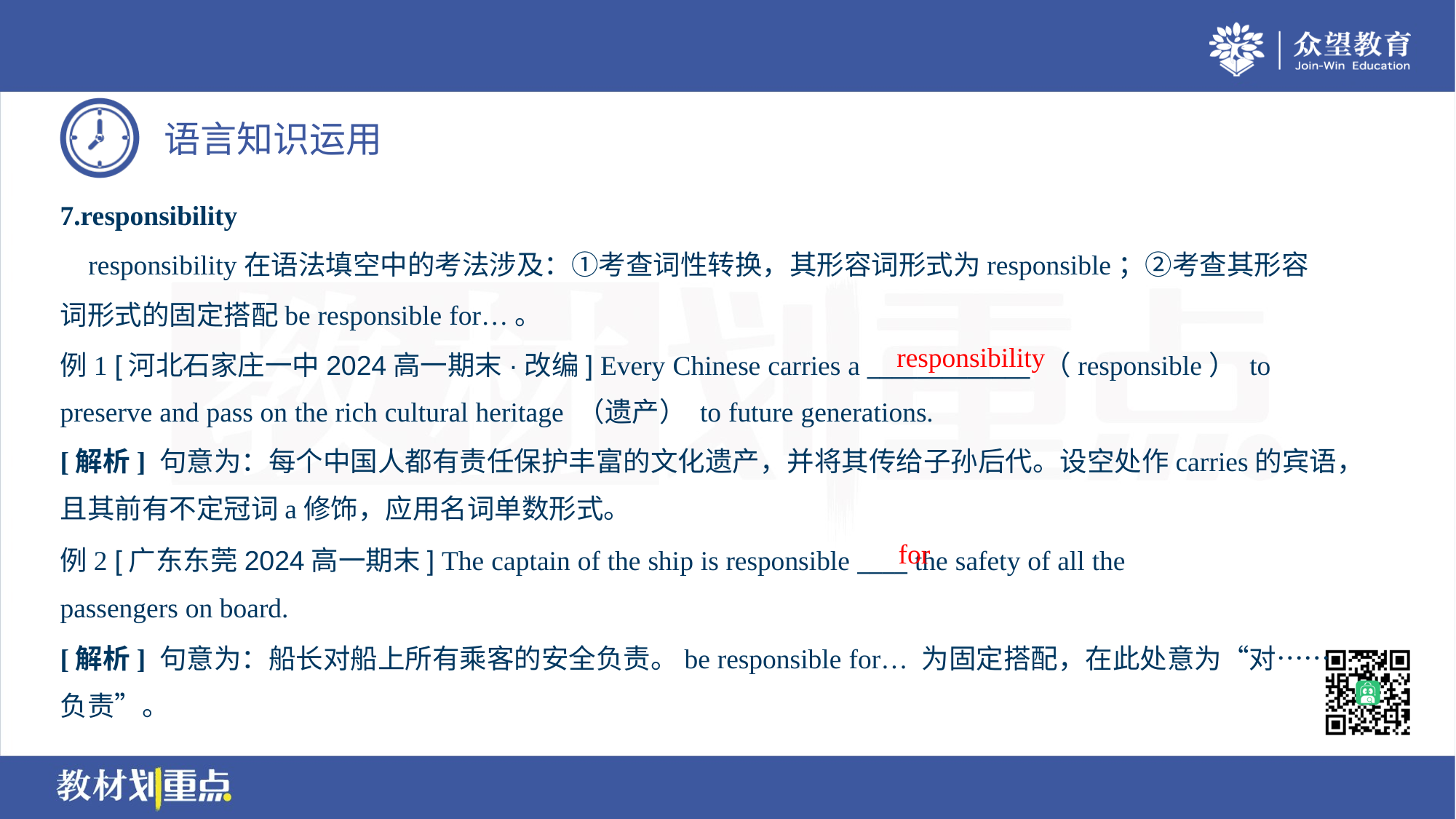

7.responsibility
    responsibility在语法填空中的考法涉及：①考查词性转换，其形容词形式为responsible；②考查其形容
词形式的固定搭配be responsible for…。
例1 [河北石家庄一中2024高一期末·改编] Every Chinese carries a _____________ （responsible） to
preserve and pass on the rich cultural heritage （遗产） to future generations.
responsibility
[解析] 句意为：每个中国人都有责任保护丰富的文化遗产，并将其传给子孙后代。设空处作carries的宾语，
且其前有不定冠词a修饰，应用名词单数形式。
for
例2 [广东东莞2024高一期末] The captain of the ship is responsible ____ the safety of all the
passengers on board.
[解析] 句意为：船长对船上所有乘客的安全负责。be responsible for… 为固定搭配，在此处意为“对……
负责”。